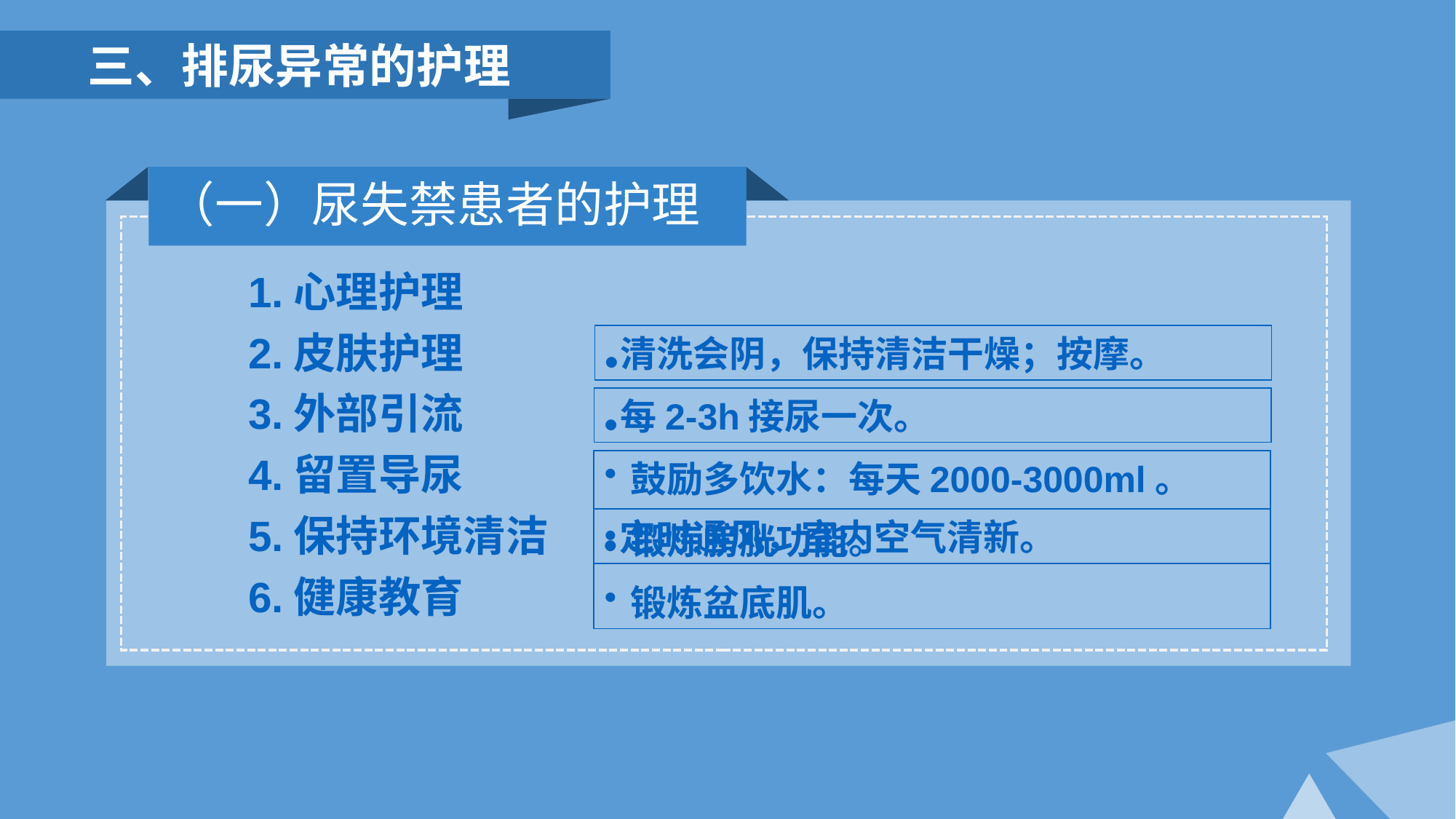

三、排尿异常的护理

（一）尿失禁患者的护理

1.心理护理
2.皮肤护理
3.外部引流
4.留置导尿
5.保持环境清洁
6.健康教育

●清洗会阴，保持清洁干燥；按摩。
●每2-3h接尿一次。
鼓励多饮水：每天2000-3000ml。
锻炼膀胱功能。
锻炼盆底肌。
●定时通风，室内空气清新。